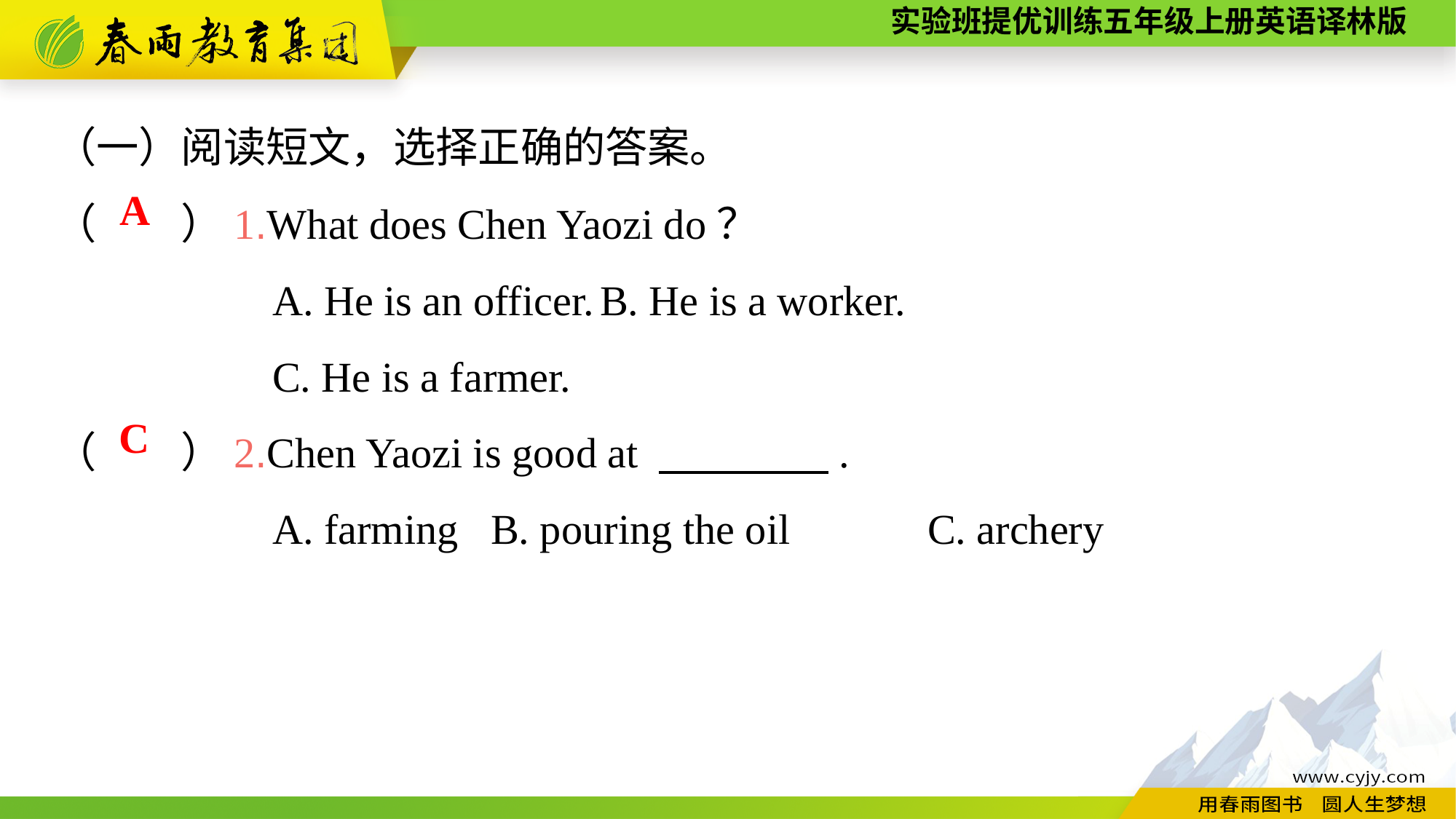

（一）阅读短文，选择正确的答案。
（　　）1.What does Chen Yaozi do？
		A. He is an officer.	B. He is a worker.
		C. He is a farmer.
（　　）2.Chen Yaozi is good at 　　　　.
		A. farming	B. pouring the oil		C. archery
A
C